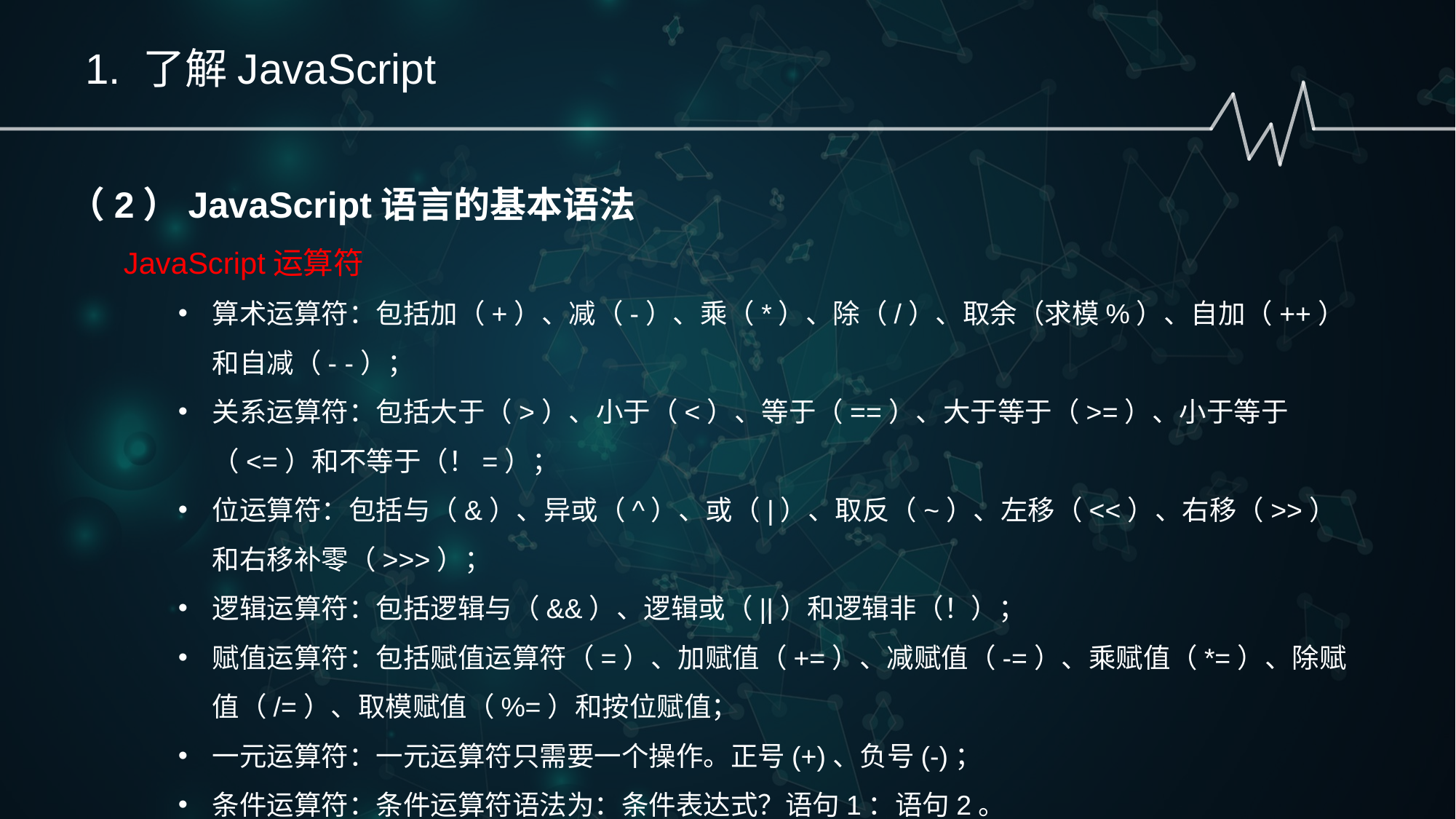

1. 了解JavaScript
（2）JavaScript语言的基本语法
JavaScript运算符
算术运算符：包括加（+）、减（-）、乘（*）、除（/）、取余（求模%）、自加（++）和自减（- -）；
关系运算符：包括大于（>）、小于（<）、等于（==）、大于等于（>=）、小于等于（<=）和不等于（！=）；
位运算符：包括与（&）、异或（^）、或（|）、取反（~）、左移（<<）、右移（>>）和右移补零（>>>）；
逻辑运算符：包括逻辑与（&&）、逻辑或（||）和逻辑非（！）；
赋值运算符：包括赋值运算符（=）、加赋值（+=）、减赋值（-=）、乘赋值（*=）、除赋值（/=）、取模赋值（%=）和按位赋值；
一元运算符：一元运算符只需要一个操作。正号(+)、负号(-)；
条件运算符：条件运算符语法为：条件表达式？语句1：语句2。